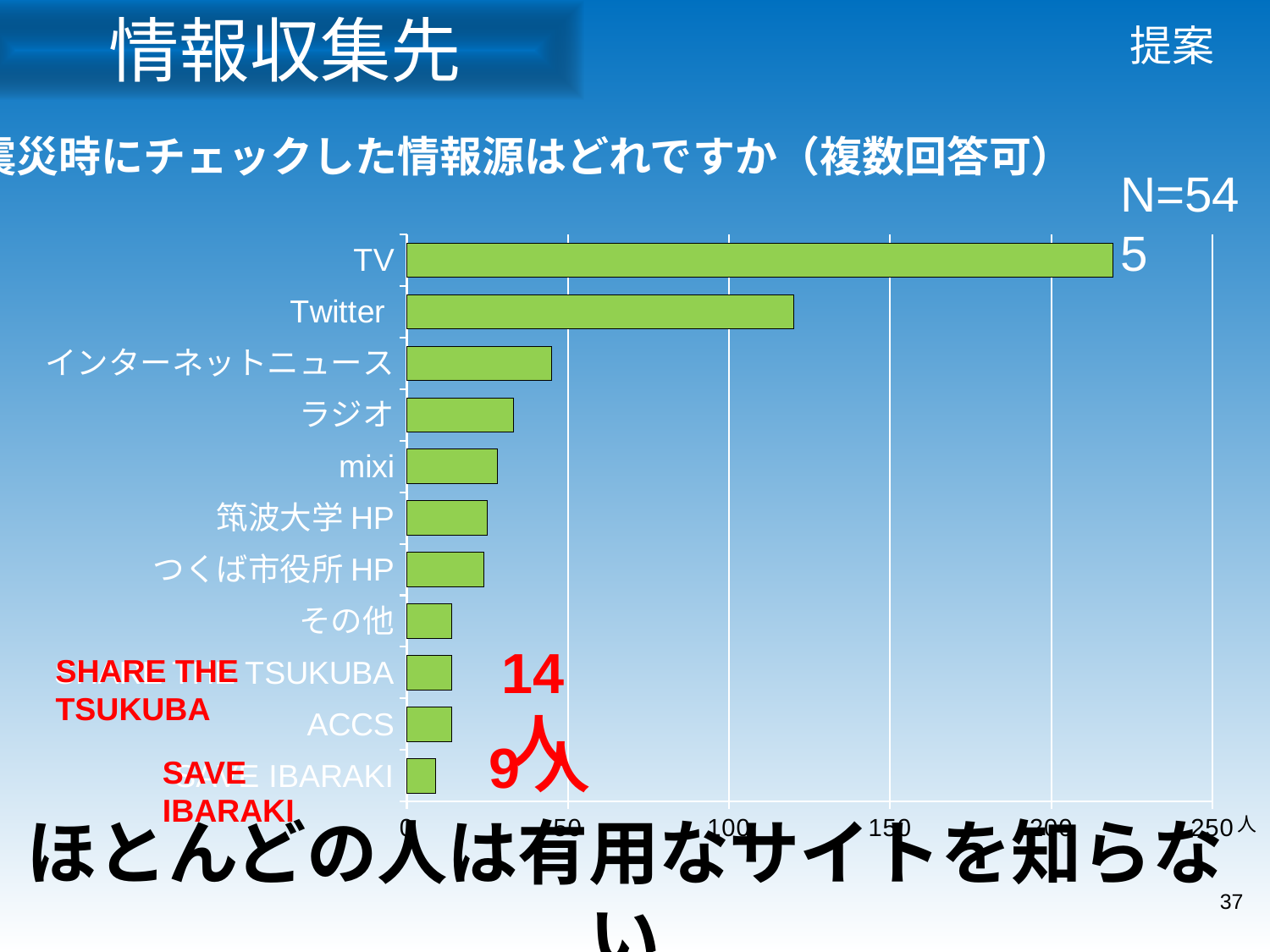

情報収集先
# 提案
震災時にチェックした情報源はどれですか（複数回答可）
N=545

### Chart

| Category |  |
|---|---|
| SAVE IBARAKI | 9.0 |
| ACCS | 14.0 |
| SHARE THE TSUKUBA | 14.0 |
| その他 | 14.0 |
| つくば市役所HP | 24.0 |
| 筑波大学HP | 25.0 |
| mixi | 28.0 |
| ラジオ | 33.0 |
| インターネットニュース | 45.0 |
| Twitter  | 120.0 |
| TV | 219.0 |
14人
SHARE THE TSUKUBA
SAVE IBARAKI
人
ほとんどの人は有用なサイトを知らない
37